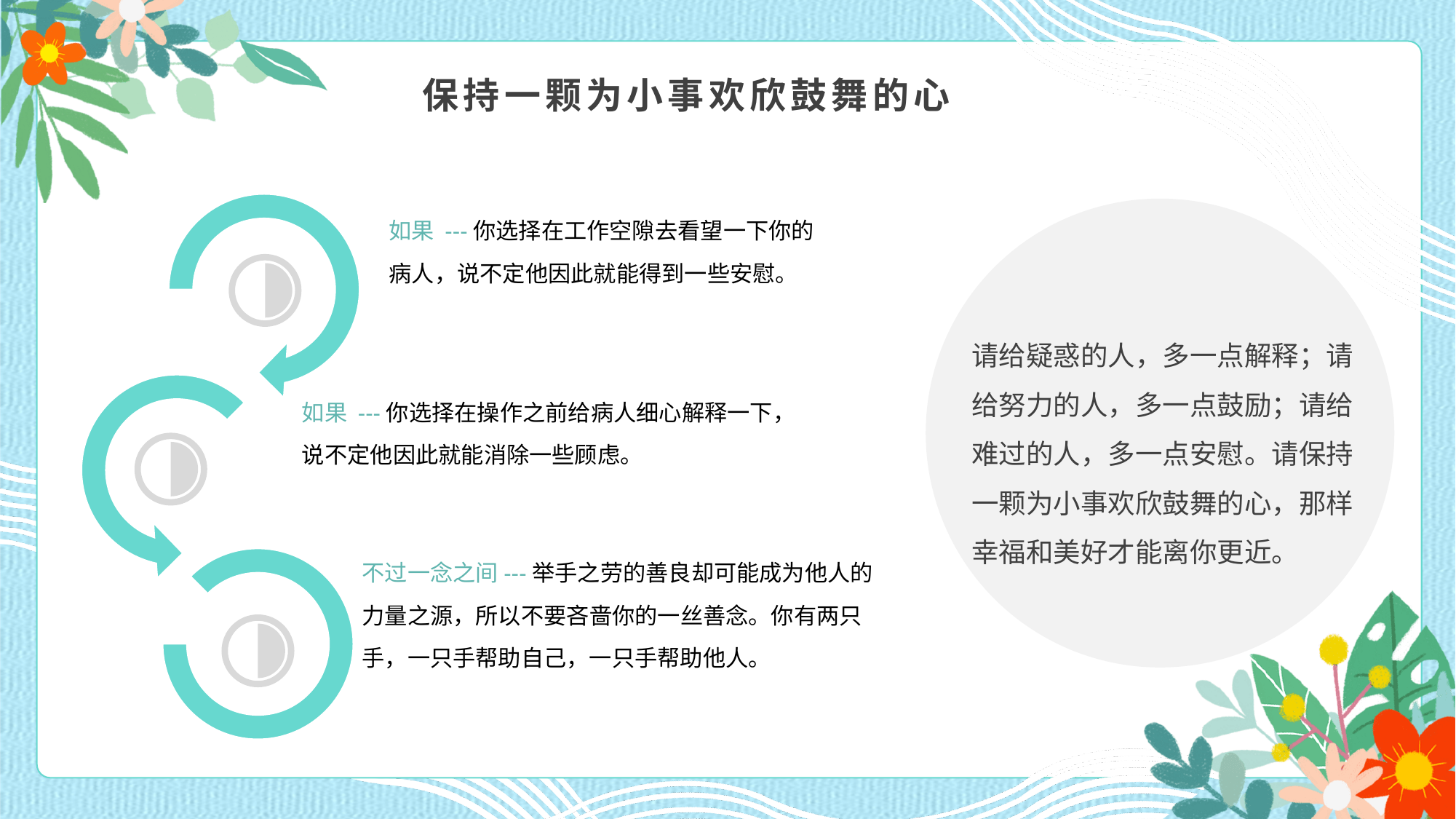

保持一颗为小事欢欣鼓舞的心

请给疑惑的人，多一点解释；请给努力的人，多一点鼓励；请给难过的人，多一点安慰。请保持一颗为小事欢欣鼓舞的心，那样幸福和美好才能离你更近。
如果 ---你选择在工作空隙去看望一下你的病人，说不定他因此就能得到一些安慰。

如果 ---你选择在操作之前给病人细心解释一下，说不定他因此就能消除一些顾虑。

不过一念之间---举手之劳的善良却可能成为他人的力量之源，所以不要吝啬你的一丝善念。你有两只手，一只手帮助自己，一只手帮助他人。